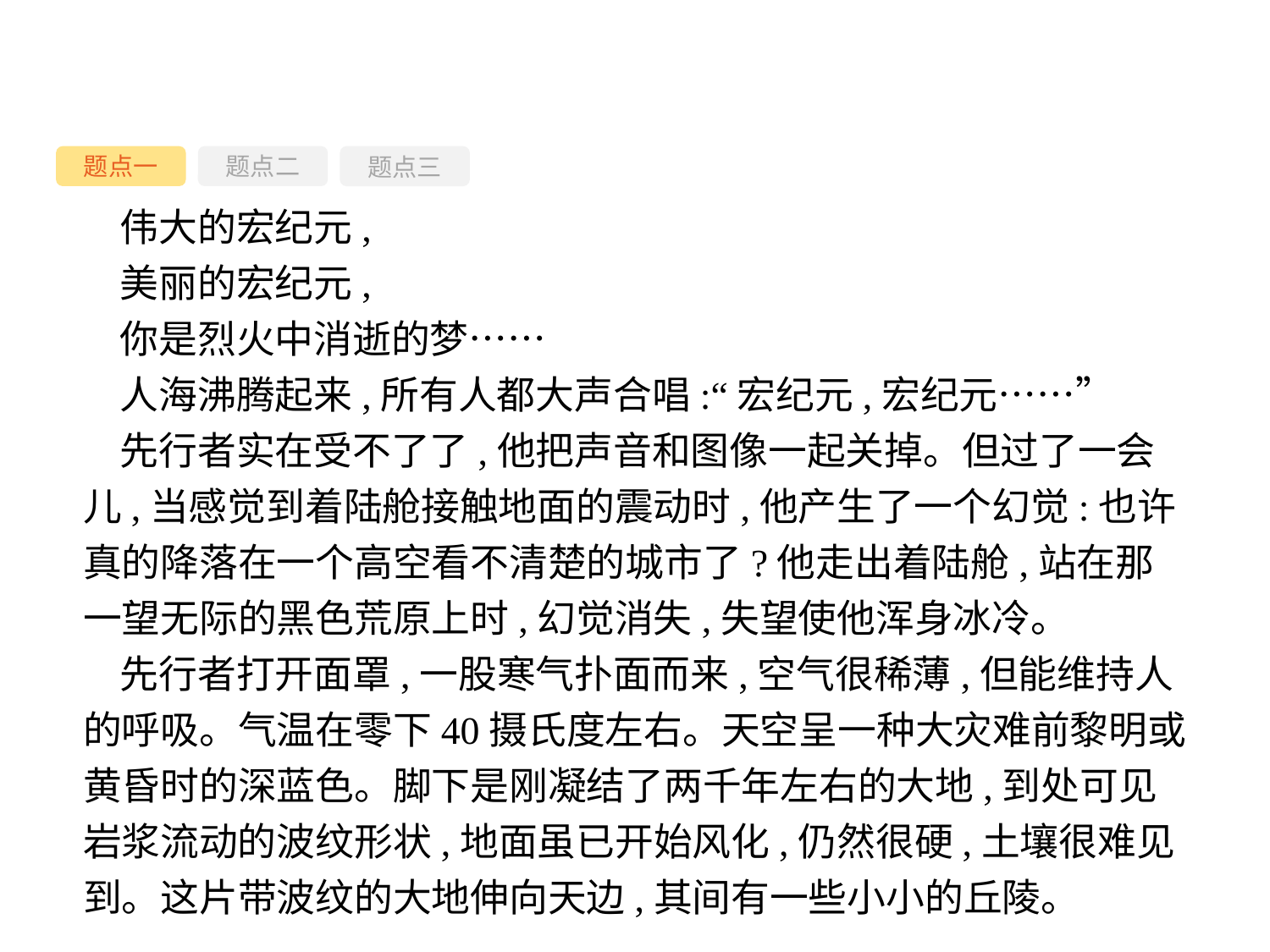

题点一
题点三
题点二
伟大的宏纪元,
美丽的宏纪元,
你是烈火中消逝的梦……
人海沸腾起来,所有人都大声合唱:“宏纪元,宏纪元……”
先行者实在受不了了,他把声音和图像一起关掉。但过了一会儿,当感觉到着陆舱接触地面的震动时,他产生了一个幻觉:也许真的降落在一个高空看不清楚的城市了?他走出着陆舱,站在那一望无际的黑色荒原上时,幻觉消失,失望使他浑身冰冷。
先行者打开面罩,一股寒气扑面而来,空气很稀薄,但能维持人的呼吸。气温在零下40摄氏度左右。天空呈一种大灾难前黎明或黄昏时的深蓝色。脚下是刚凝结了两千年左右的大地,到处可见岩浆流动的波纹形状,地面虽已开始风化,仍然很硬,土壤很难见到。这片带波纹的大地伸向天边,其间有一些小小的丘陵。
-56-